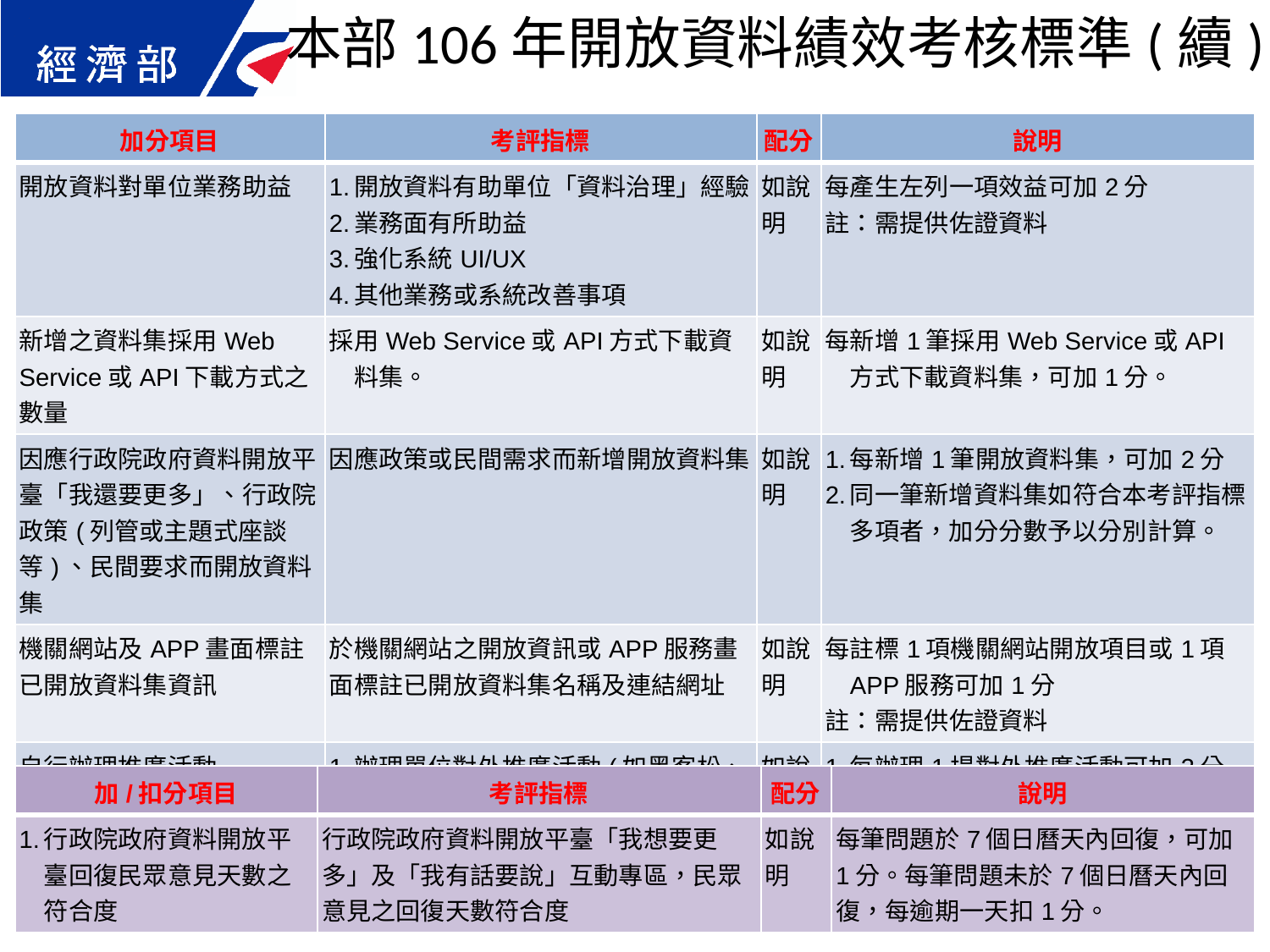

本部106年開放資料績效考核標準(續)
| 加分項目 | 考評指標 | 配分 | 說明 |
| --- | --- | --- | --- |
| 開放資料對單位業務助益 | 開放資料有助單位「資料治理」經驗 業務面有所助益 強化系統UI/UX 其他業務或系統改善事項 | 如說明 | 每產生左列一項效益可加2分 註：需提供佐證資料 |
| 新增之資料集採用Web Service或API下載方式之數量 | 採用Web Service或API方式下載資料集。 | 如說明 | 每新增1筆採用Web Service或API方式下載資料集，可加1分。 |
| 因應行政院政府資料開放平臺「我還要更多」、行政院政策(列管或主題式座談等)、民間要求而開放資料集 | 因應政策或民間需求而新增開放資料集 | 如說明 | 每新增1筆開放資料集，可加2分 同一筆新增資料集如符合本考評指標多項者，加分分數予以分別計算。 |
| 機關網站及APP畫面標註已開放資料集資訊 | 於機關網站之開放資訊或APP服務畫面標註已開放資料集名稱及連結網址 | 如說明 | 每註標1項機關網站開放項目或1項APP服務可加1分 註：需提供佐證資料 |
| 自行辦理推廣活動 | 辦理單位對外推廣活動(如黑客松、民間或社群團體交流座談等) 辦理單位內部有關政府資料開放研習會或培訓課程等 | 如說明 | 每辦理1場對外推廣活動可加3分 每辦理1場內部研習或培訓可加2分 註：需提供佐證資料 |
| 加/扣分項目 | 考評指標 | 配分 | 說明 |
| --- | --- | --- | --- |
| 行政院政府資料開放平臺回復民眾意見天數之符合度 | 行政院政府資料開放平臺「我想要更多」及「我有話要說」互動專區，民眾意見之回復天數符合度 | 如說明 | 每筆問題於7個日曆天內回復，可加1分。每筆問題未於7個日曆天內回復，每逾期一天扣1分。 |
44